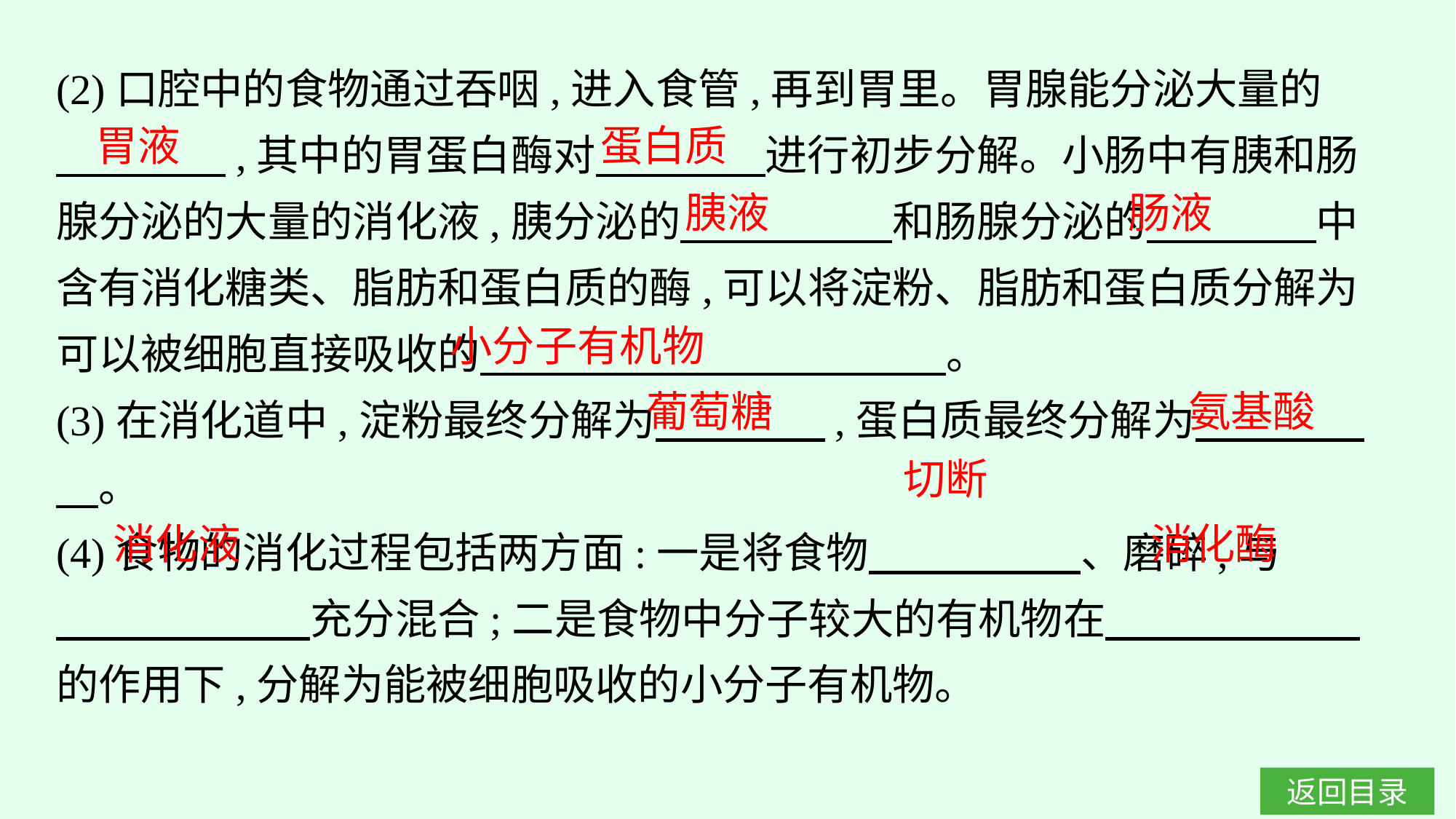

(2)口腔中的食物通过吞咽,进入食管,再到胃里。胃腺能分泌大量的
　　　　,其中的胃蛋白酶对　　　　进行初步分解。小肠中有胰和肠腺分泌的大量的消化液,胰分泌的　　　　　和肠腺分泌的　　　　中含有消化糖类、脂肪和蛋白质的酶,可以将淀粉、脂肪和蛋白质分解为可以被细胞直接吸收的　　　　　　　　　　　。
(3)在消化道中,淀粉最终分解为　　　　,蛋白质最终分解为　　　　　。
(4)食物的消化过程包括两方面:一是将食物　　　　　、磨碎,与
　　　　　　充分混合;二是食物中分子较大的有机物在　　　　　　的作用下,分解为能被细胞吸收的小分子有机物。
胃液
蛋白质
胰液
肠液
小分子有机物
葡萄糖
氨基酸
切断
消化液
消化酶